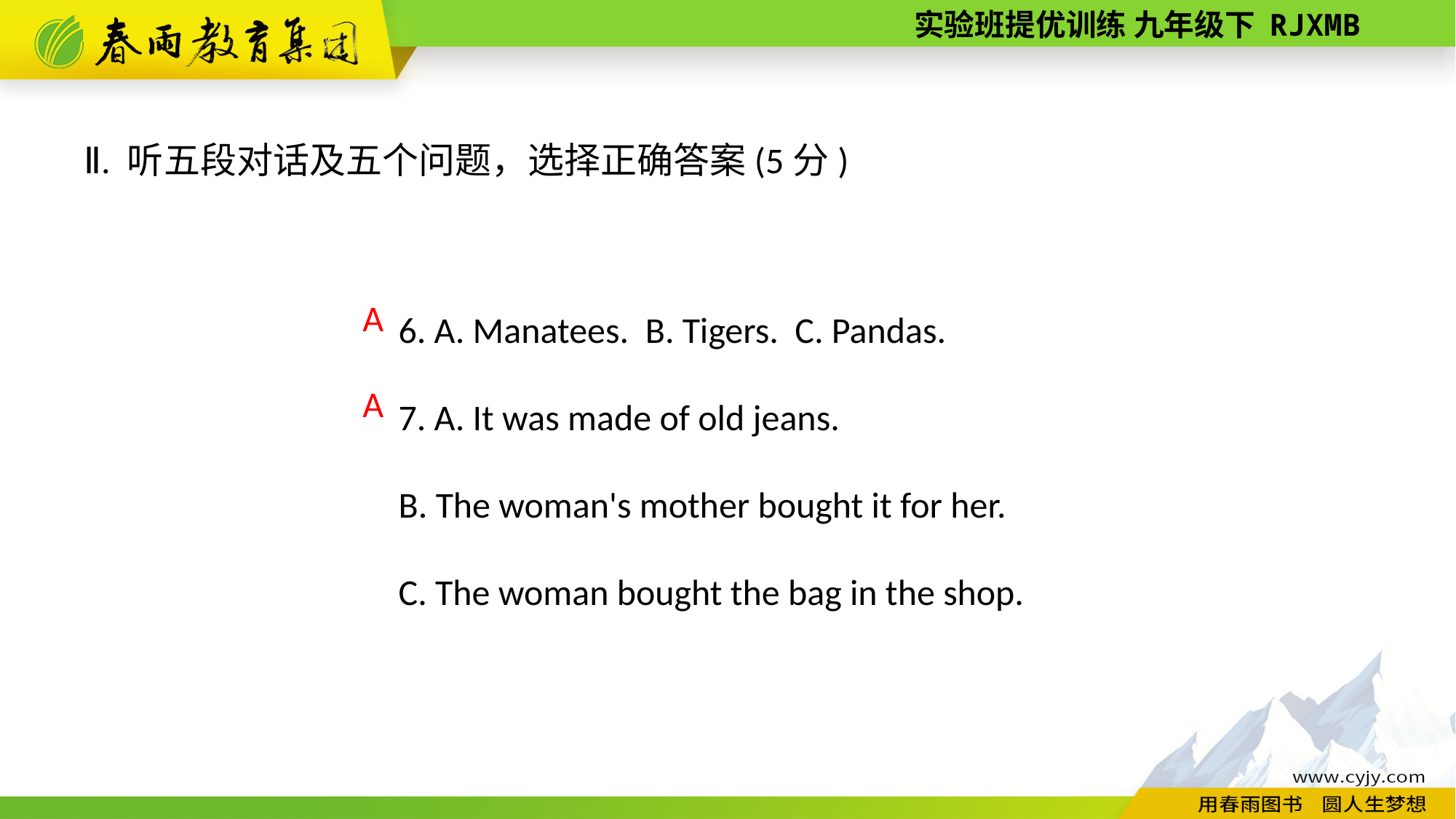

Ⅱ. 听五段对话及五个问题，选择正确答案(5分)
6. A. Manatees.  B. Tigers.  C. Pandas.
7. A. It was made of old jeans.
B. The woman's mother bought it for her.
C. The woman bought the bag in the shop.
A
A